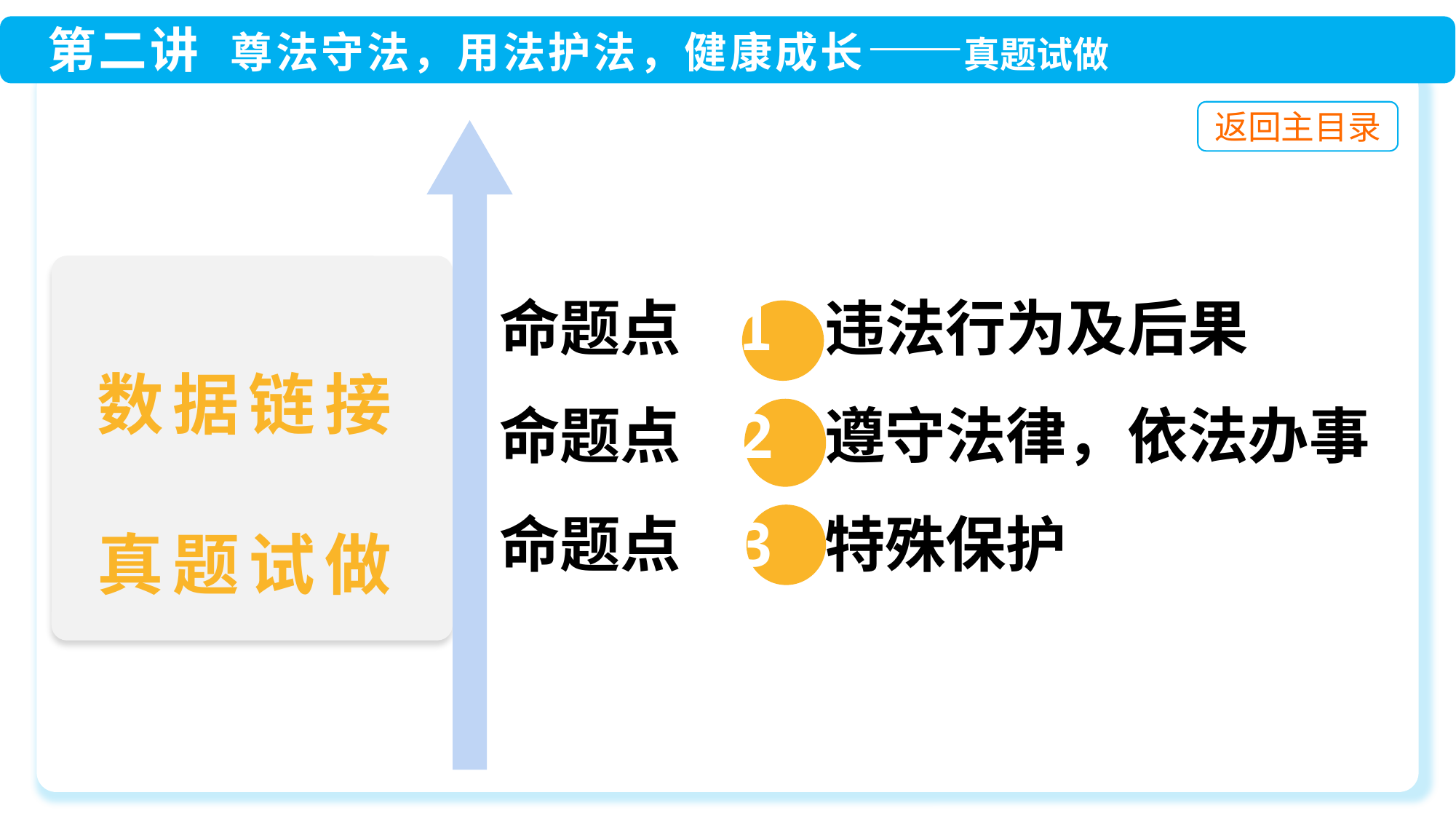

命题点   1 违法行为及后果
命题点   2 遵守法律，依法办事
命题点   3 特殊保护

数据链接
真题试做